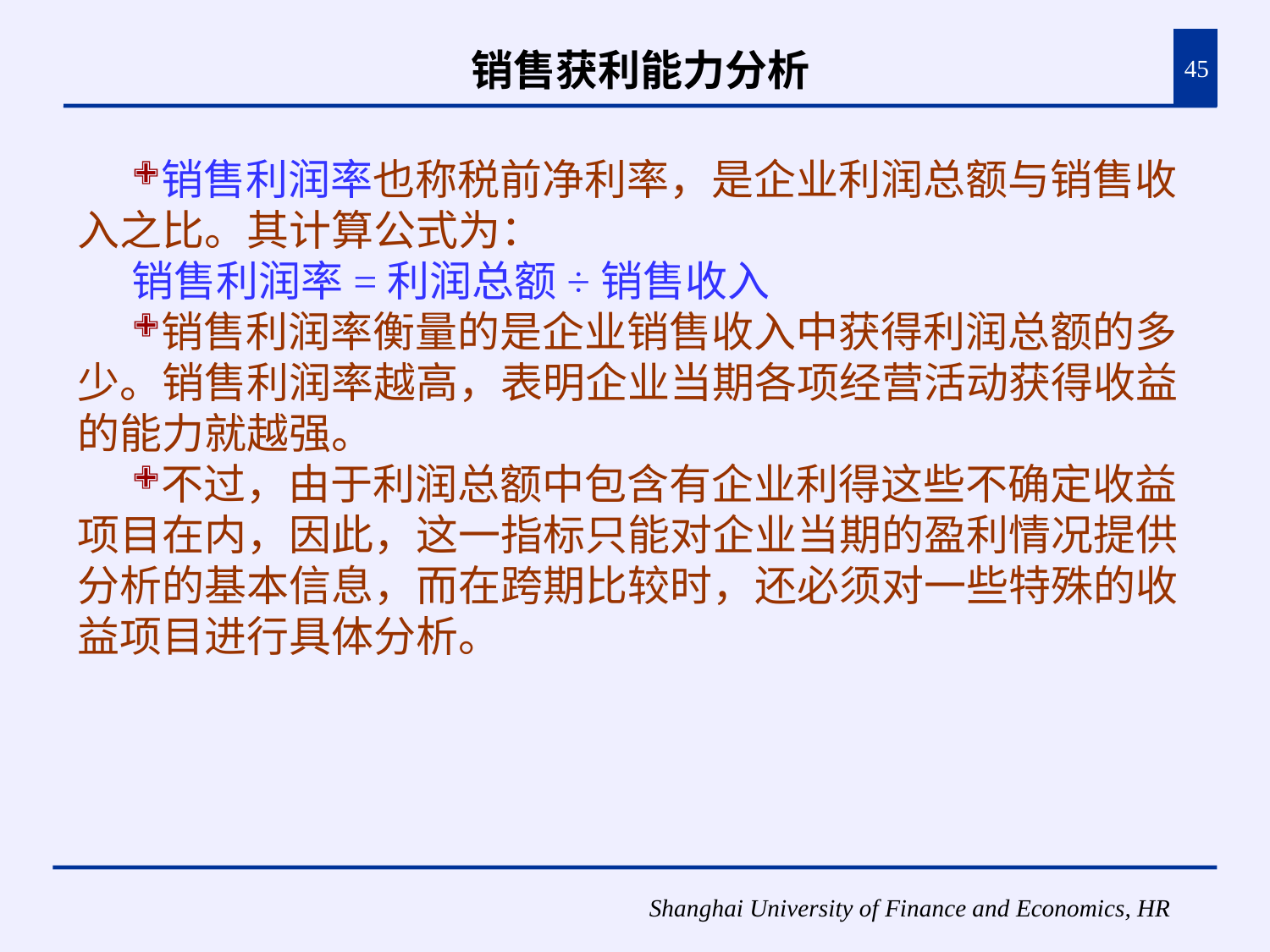

# 销售获利能力分析
45
销售利润率也称税前净利率，是企业利润总额与销售收入之比。其计算公式为：
销售利润率=利润总额÷销售收入
销售利润率衡量的是企业销售收入中获得利润总额的多少。销售利润率越高，表明企业当期各项经营活动获得收益的能力就越强。
不过，由于利润总额中包含有企业利得这些不确定收益项目在内，因此，这一指标只能对企业当期的盈利情况提供分析的基本信息，而在跨期比较时，还必须对一些特殊的收益项目进行具体分析。